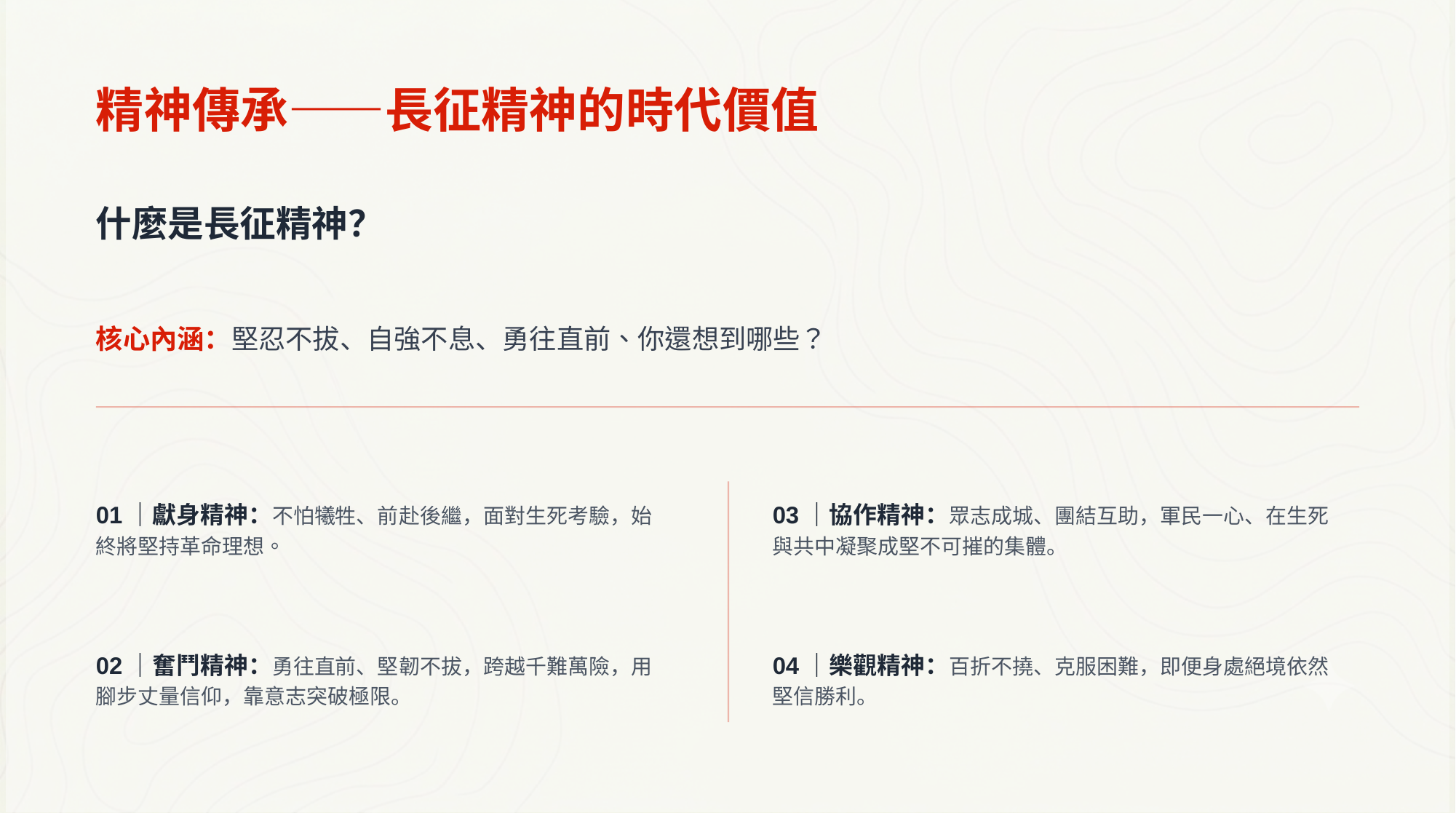

精神傳承——長征精神的時代價值
什麼是長征精神？
核心內涵：堅忍不拔、自強不息、勇往直前、你還想到哪些？

01｜獻身精神：不怕犧牲、前赴後繼，面對生死考驗，始終將堅持革命理想。
03｜協作精神：眾志成城、團結互助，軍民一心、在生死與共中凝聚成堅不可摧的集體。

02｜奮鬥精神：勇往直前、堅韌不拔，跨越千難萬險，用腳步丈量信仰，靠意志突破極限。
04｜樂觀精神：百折不撓、克服困難，即便身處絕境依然堅信勝利。